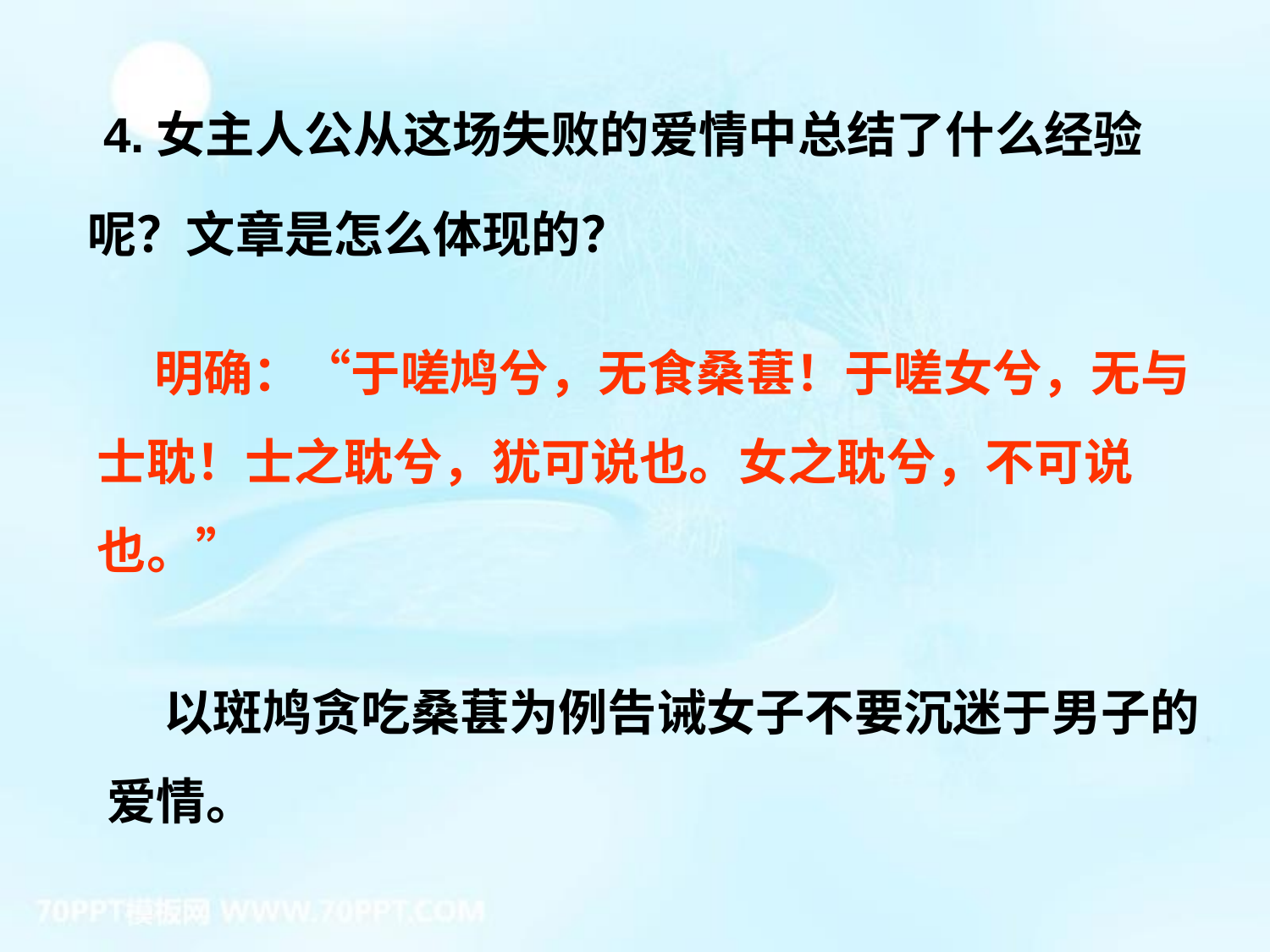

4.女主人公从这场失败的爱情中总结了什么经验
呢？文章是怎么体现的？
    明确：“于嗟鸠兮，无食桑葚！于嗟女兮，无与士耽！士之耽兮，犹可说也。女之耽兮，不可说也。”

    以斑鸠贪吃桑葚为例告诫女子不要沉迷于男子的爱情。